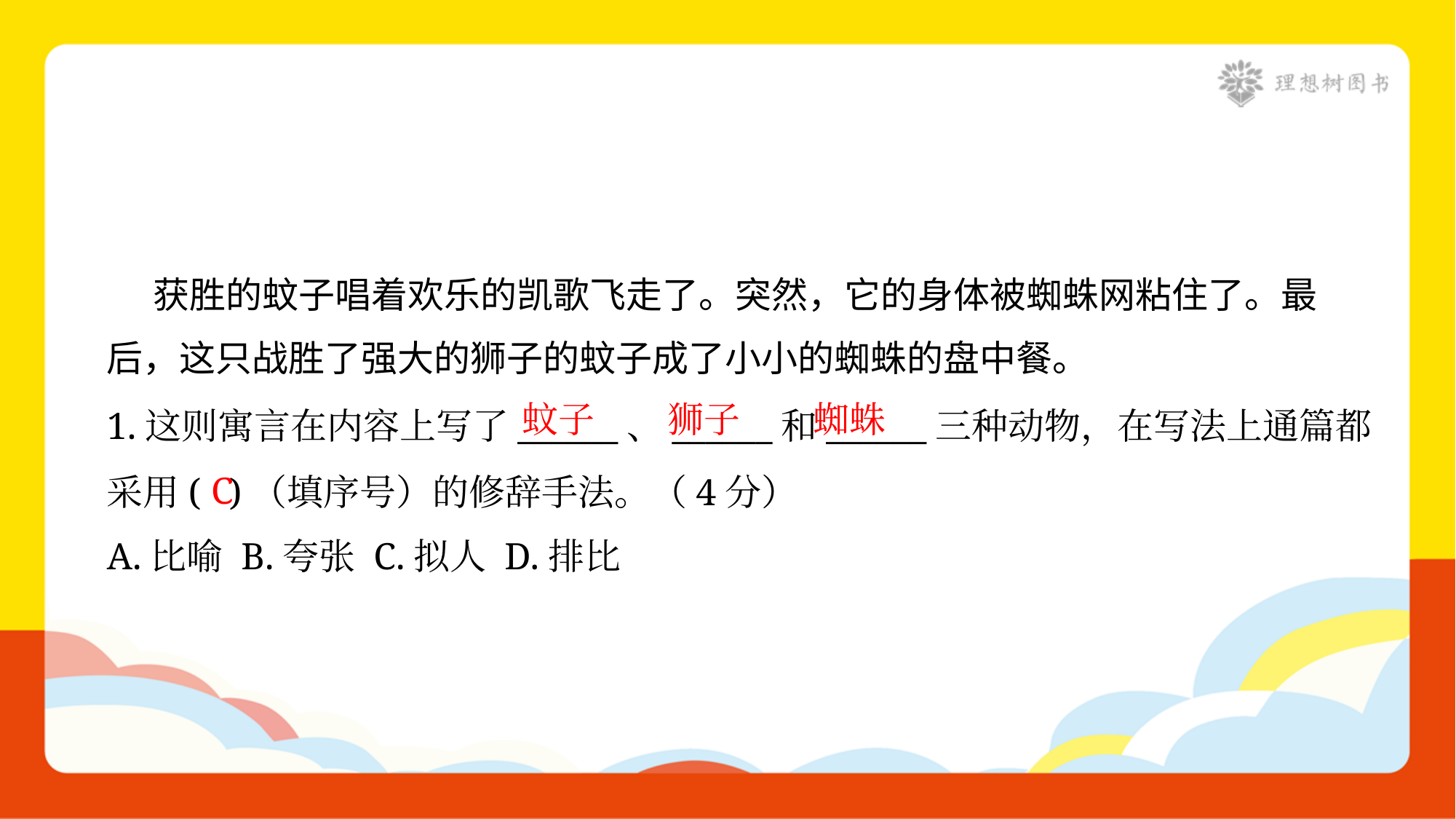

获胜的蚊子唱着欢乐的凯歌飞走了。突然，它的身体被蜘蛛网粘住了。最
后，这只战胜了强大的狮子的蚊子成了小小的蜘蛛的盘中餐。
蚊子
狮子
蜘蛛
1.这则寓言在内容上写了______、______和______三种动物，在写法上通篇都
采用(   )（填序号）的修辞手法。（4分）
A.比喻 B.夸张 C.拟人 D.排比
C